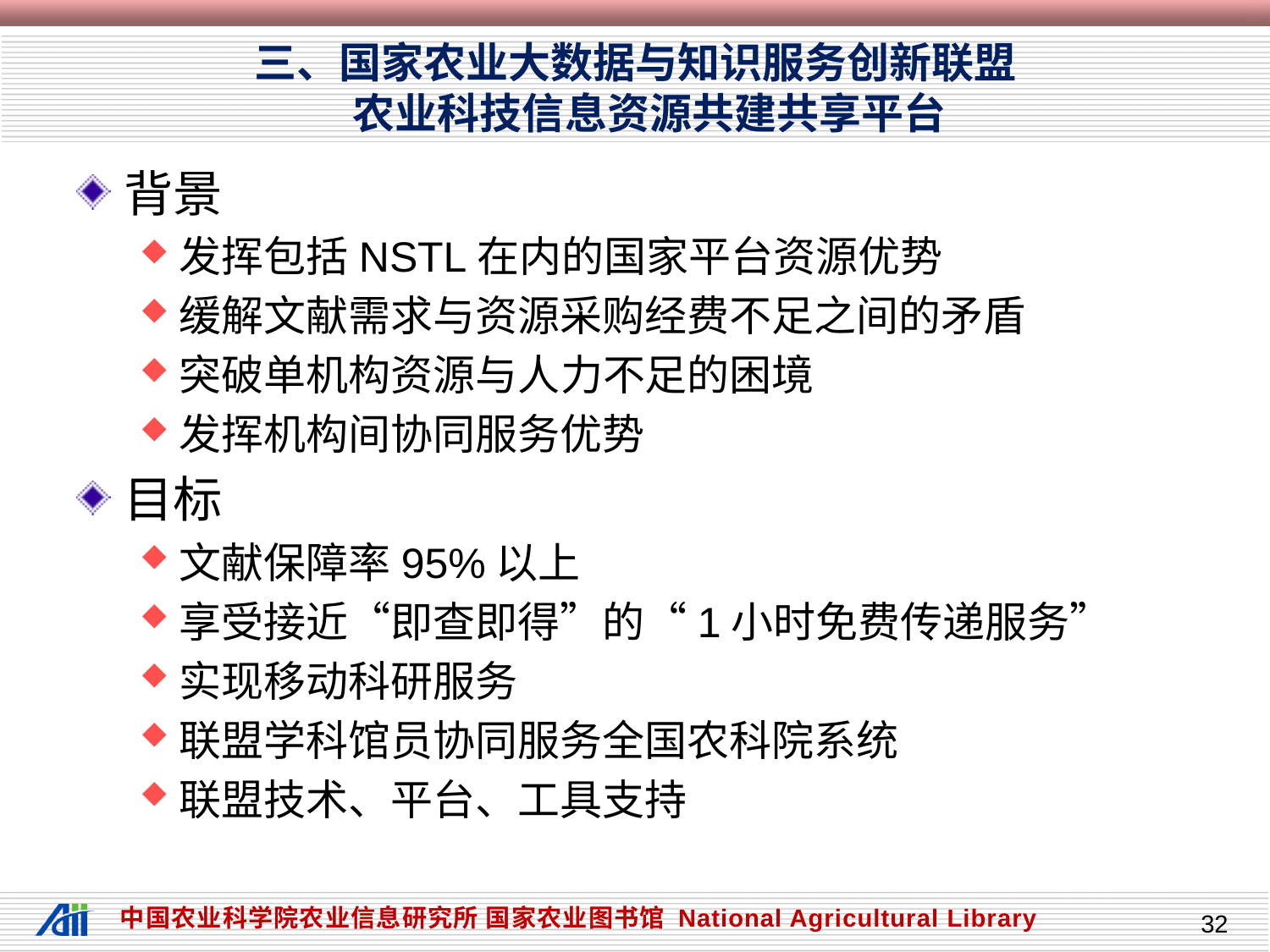

# 三、国家农业大数据与知识服务创新联盟 农业科技信息资源共建共享平台
背景
发挥包括NSTL在内的国家平台资源优势
缓解文献需求与资源采购经费不足之间的矛盾
突破单机构资源与人力不足的困境
发挥机构间协同服务优势
目标
文献保障率95%以上
享受接近“即查即得”的“1小时免费传递服务”
实现移动科研服务
联盟学科馆员协同服务全国农科院系统
联盟技术、平台、工具支持
32